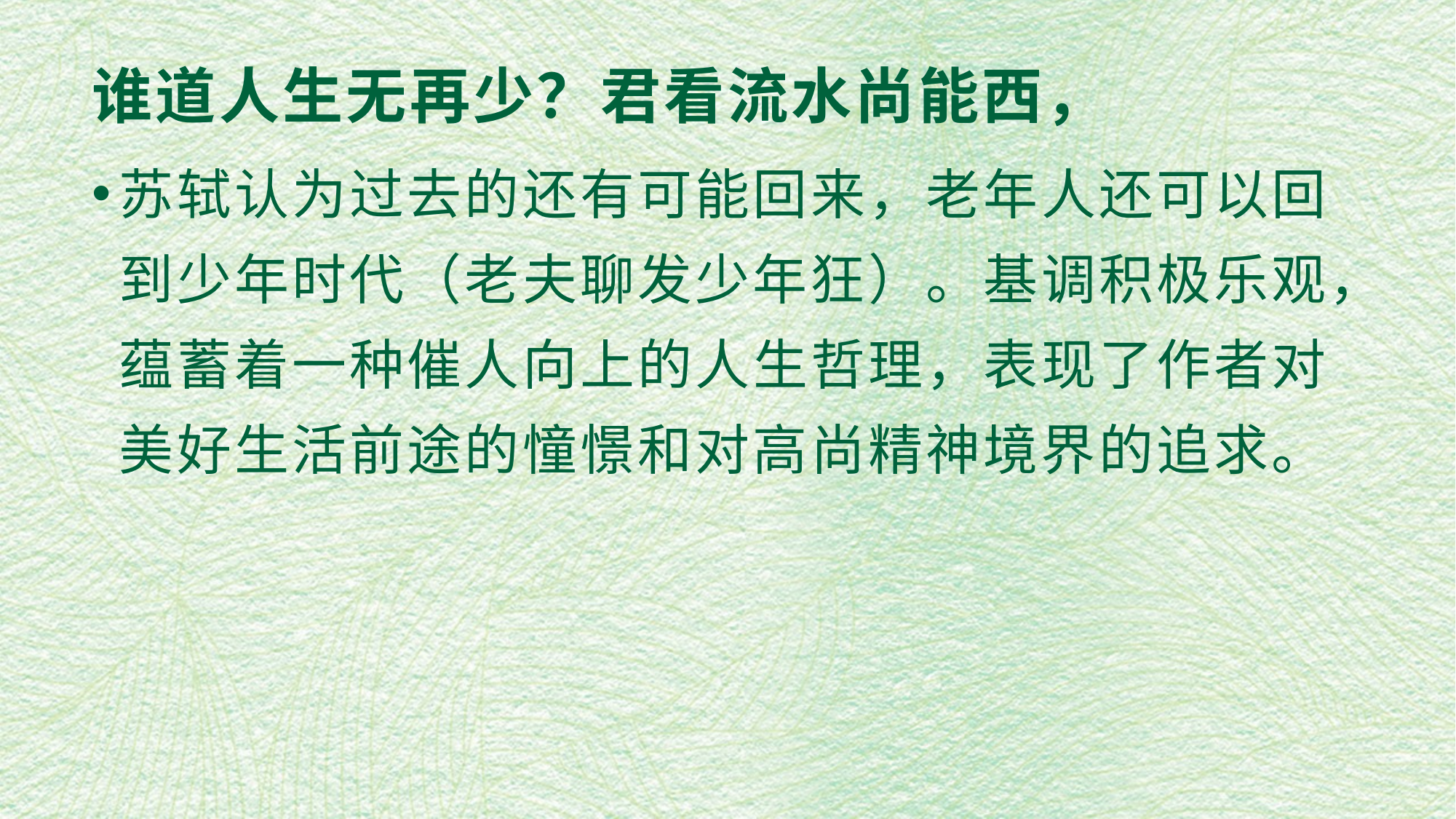

# 谁道人生无再少？君看流水尚能西，
苏轼认为过去的还有可能回来，老年人还可以回到少年时代（老夫聊发少年狂）。基调积极乐观，蕴蓄着一种催人向上的人生哲理，表现了作者对美好生活前途的憧憬和对高尚精神境界的追求。